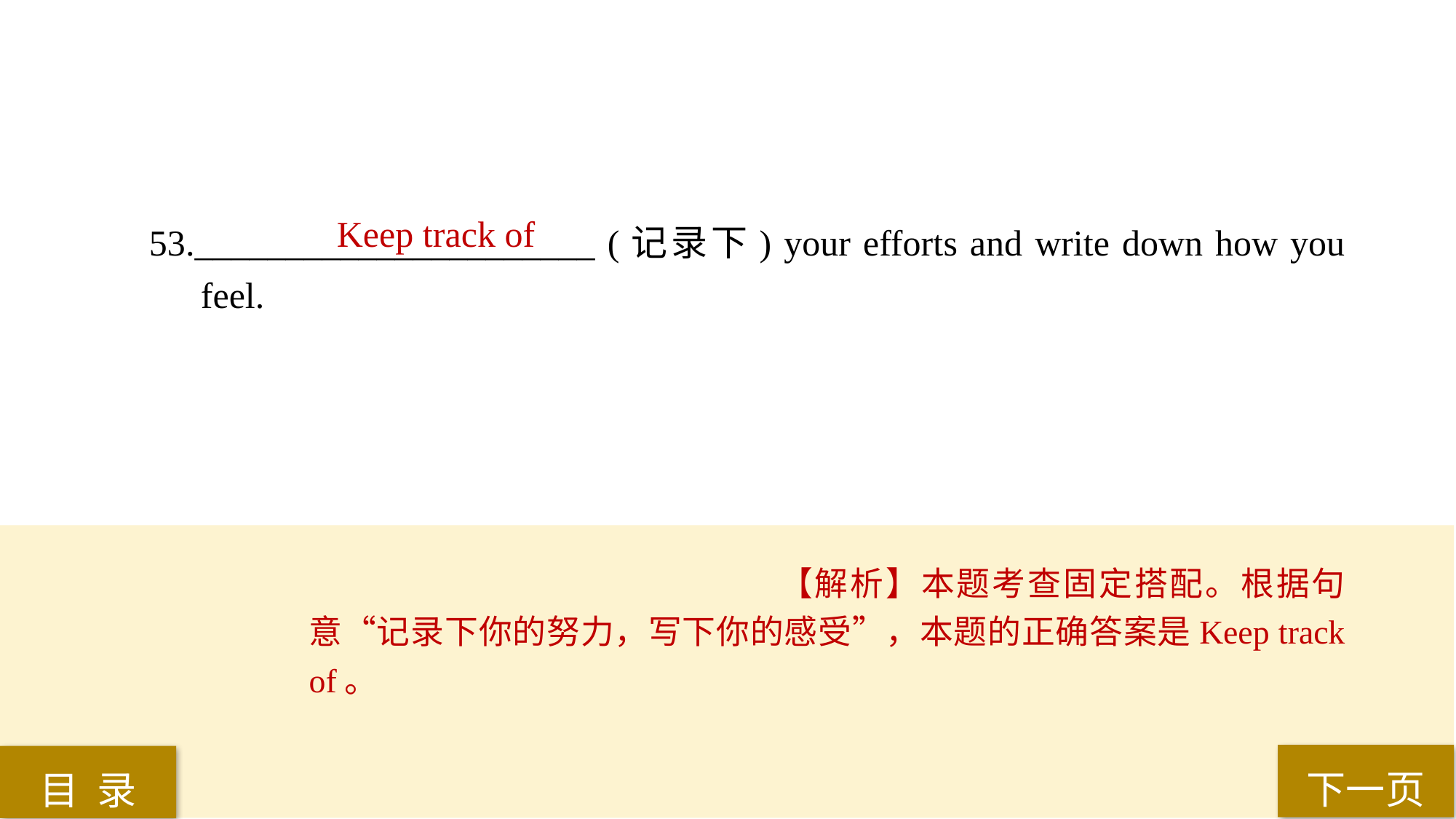

Keep track of
53.______________________ (记录下) your efforts and write down how you feel.
【解析】本题考查固定搭配。根据句意“记录下你的努力，写下你的感受”，本题的正确答案是Keep track of。